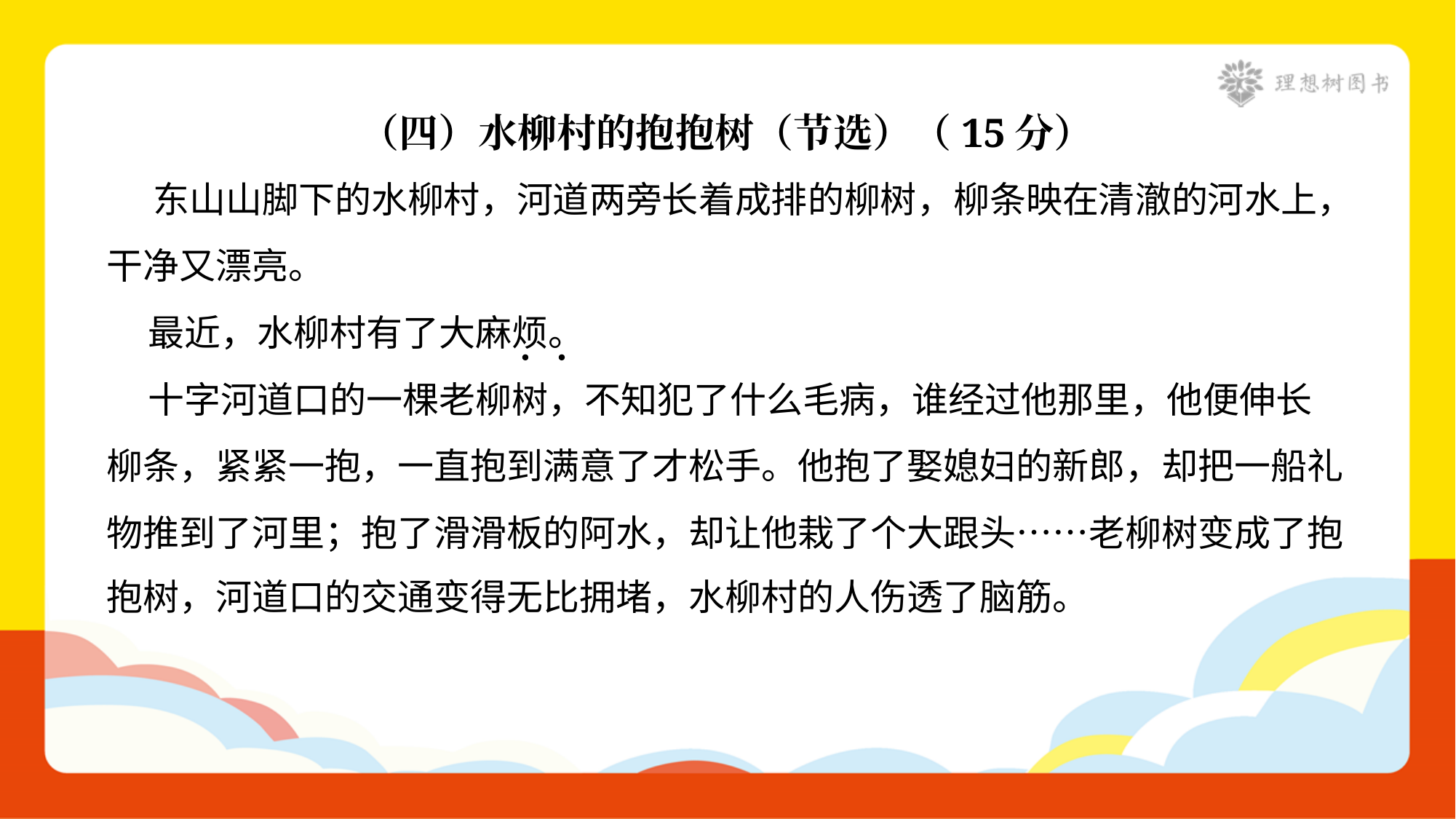

（四）水柳村的抱抱树（节选）（15分）
    东山山脚下的水柳村，河道两旁长着成排的柳树，柳条映在清澈的河水上，
干净又漂亮。
    最近，水柳村有了大麻烦。
    十字河道口的一棵老柳树，不知犯了什么毛病，谁经过他那里，他便伸长
柳条，紧紧一抱，一直抱到满意了才松手。他抱了娶媳妇的新郎，却把一船礼
物推到了河里；抱了滑滑板的阿水，却让他栽了个大跟头……老柳树变成了抱
抱树，河道口的交通变得无比拥堵，水柳村的人伤透了脑筋。